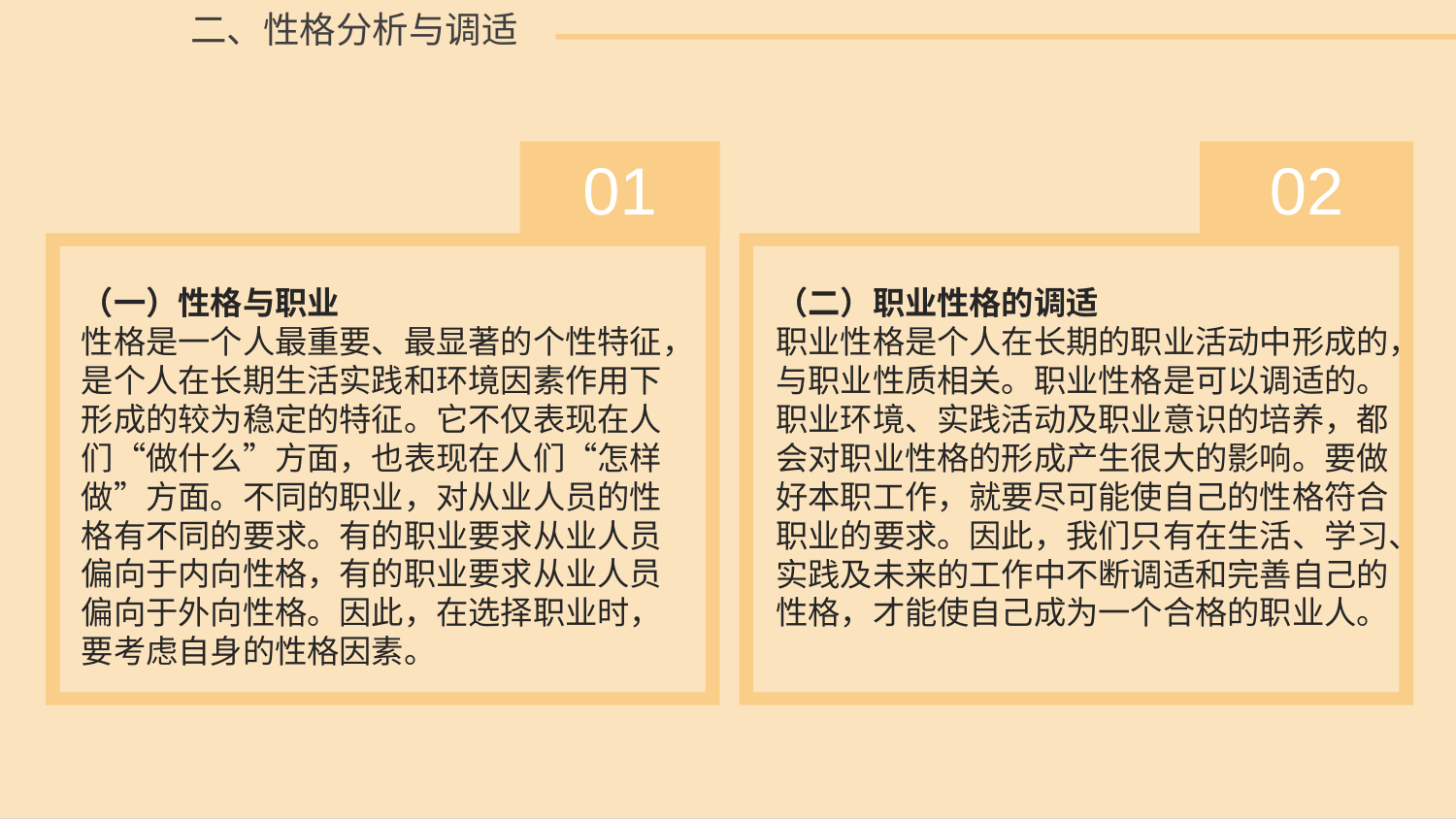

二、性格分析与调适

01
   02

（一）性格与职业
性格是一个人最重要、最显著的个性特征，是个人在长期生活实践和环境因素作用下形成的较为稳定的特征。它不仅表现在人们“做什么”方面，也表现在人们“怎样做”方面。不同的职业，对从业人员的性格有不同的要求。有的职业要求从业人员偏向于内向性格，有的职业要求从业人员偏向于外向性格。因此，在选择职业时，要考虑自身的性格因素。
（二）职业性格的调适
职业性格是个人在长期的职业活动中形成的，与职业性质相关。职业性格是可以调适的。职业环境、实践活动及职业意识的培养，都会对职业性格的形成产生很大的影响。要做好本职工作，就要尽可能使自己的性格符合职业的要求。因此，我们只有在生活、学习、实践及未来的工作中不断调适和完善自己的性格，才能使自己成为一个合格的职业人。